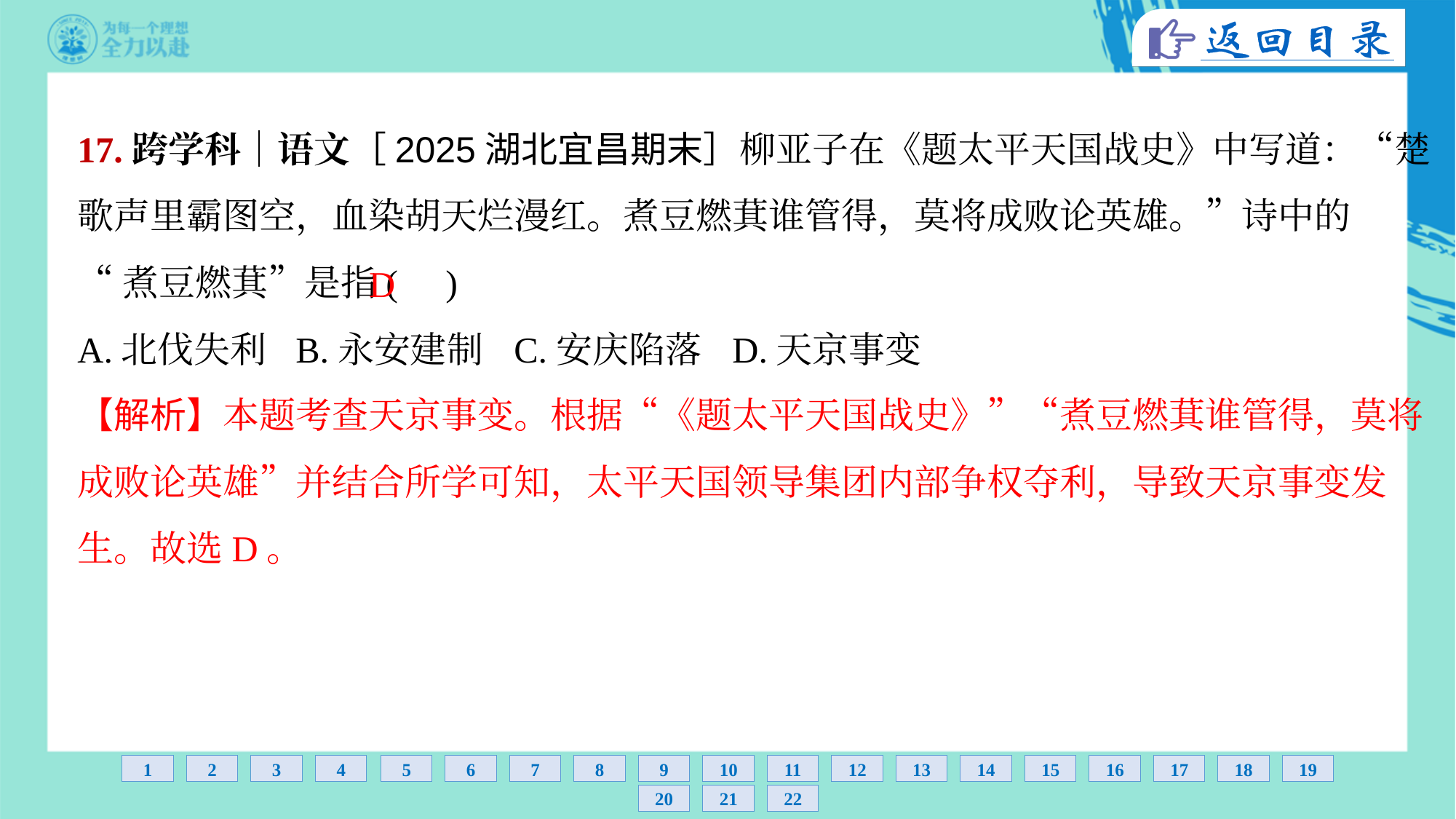

17.跨学科│语文［2025湖北宜昌期末］柳亚子在《题太平天国战史》中写道：“楚
歌声里霸图空，血染胡天烂漫红。煮豆燃萁谁管得，莫将成败论英雄。”诗中的
“煮豆燃萁”是指(     )
D
A.北伐失利	B.永安建制	C.安庆陷落	D.天京事变
【解析】本题考查天京事变。根据“《题太平天国战史》”“煮豆燃萁谁管得，莫将
成败论英雄”并结合所学可知，太平天国领导集团内部争权夺利，导致天京事变发
生。故选D。